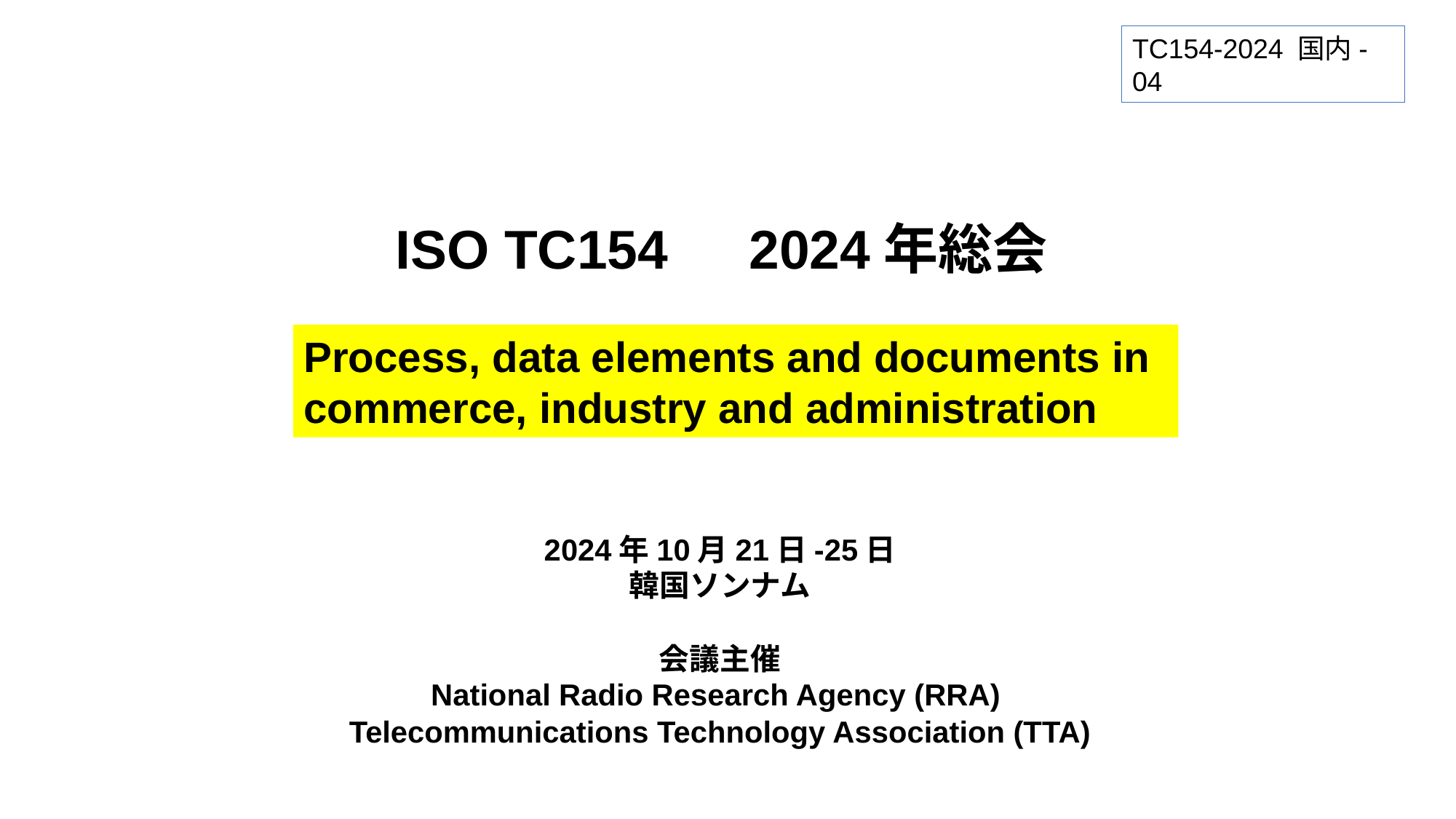

TC154-2024 国内-04
ISO TC154　2024年総会
Process, data elements and documents in commerce, industry and administration
2024年10月21日-25日
韓国ソンナム

会議主催
National Radio Research Agency (RRA)
Telecommunications Technology Association (TTA)